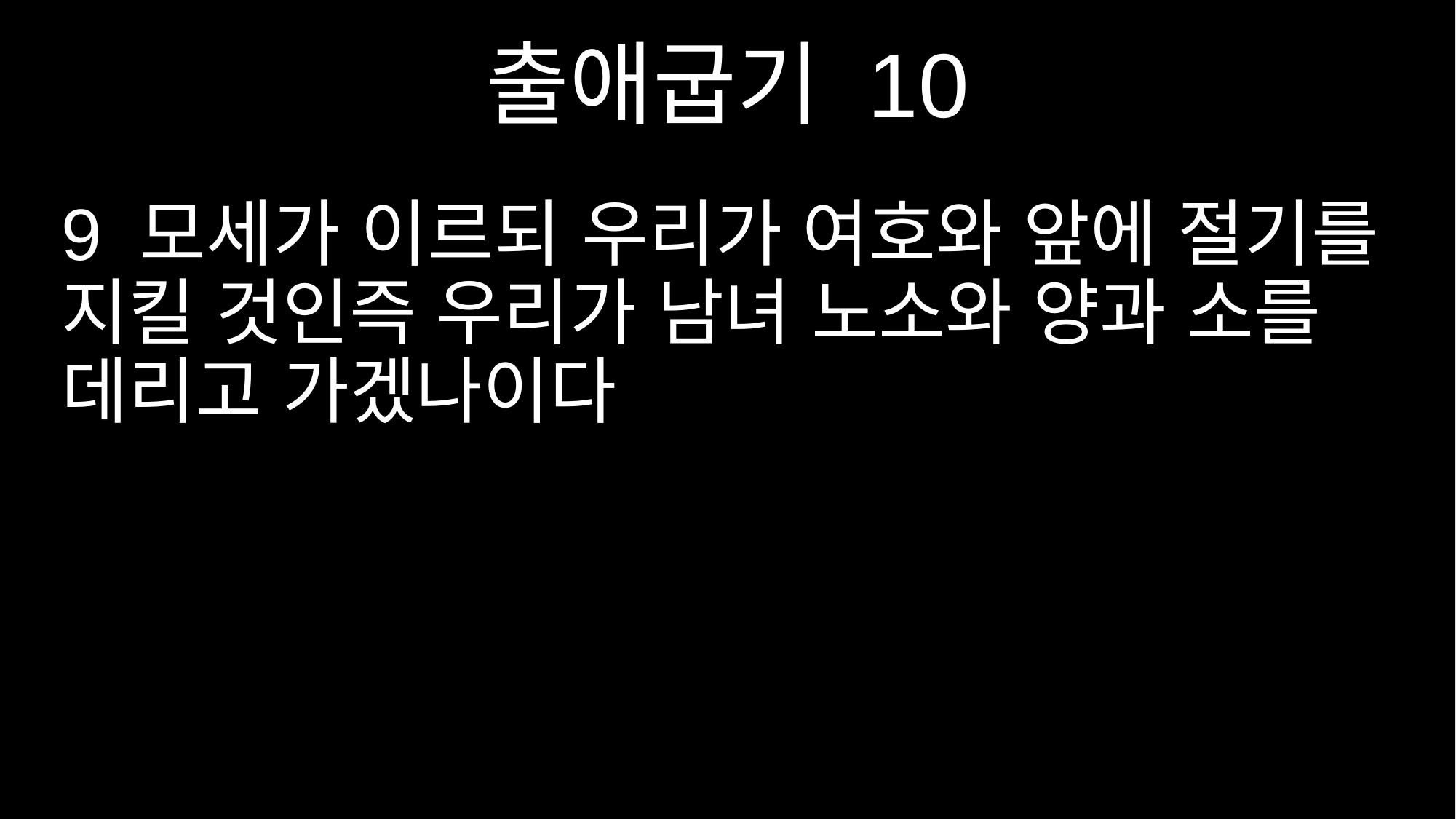

출애굽기 10
9 모세가 이르되 우리가 여호와 앞에 절기를 지킬 것인즉 우리가 남녀 노소와 양과 소를 데리고 가겠나이다